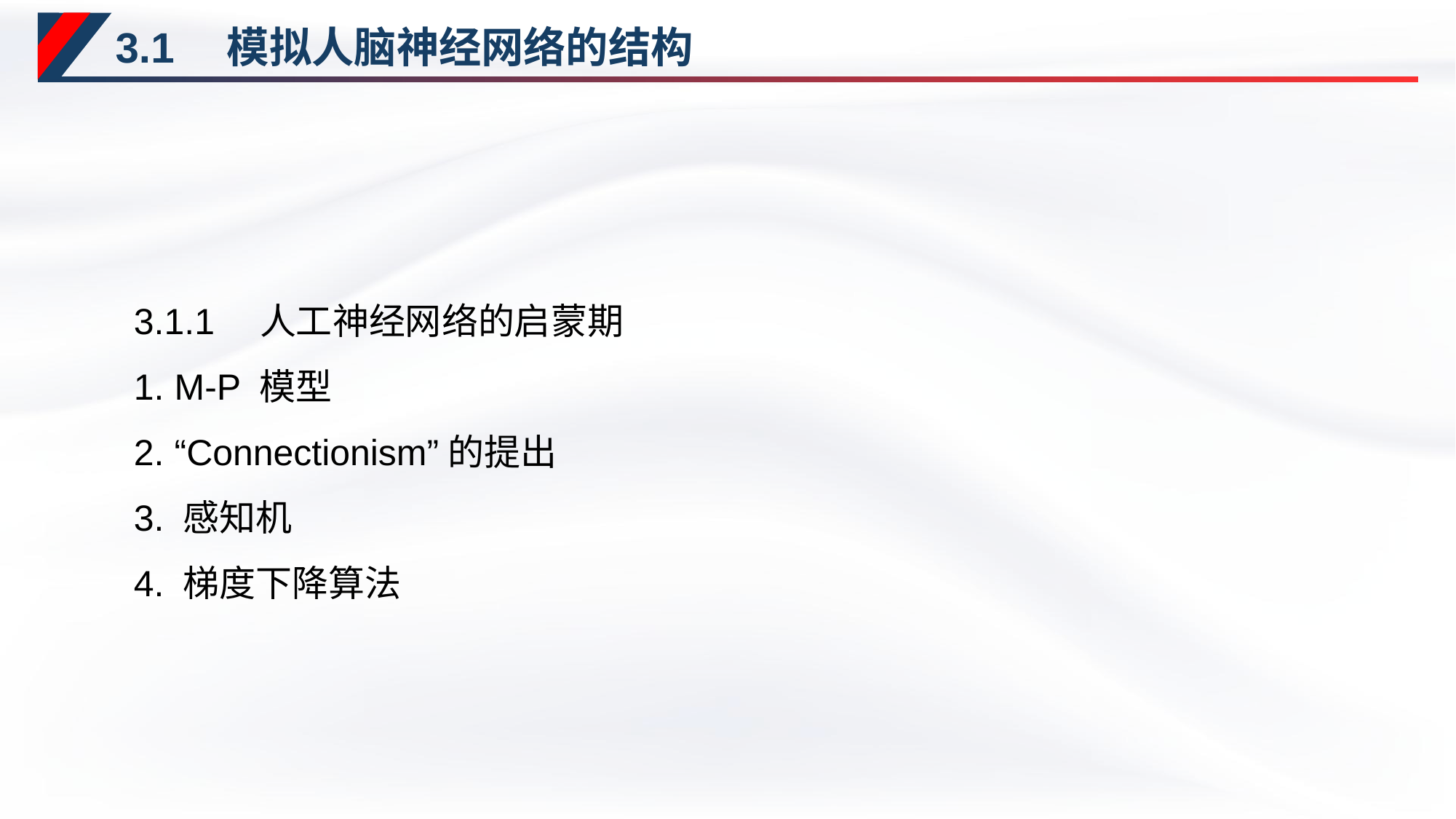

# 3.1　模拟人脑神经网络的结构
3.1.1　人工神经网络的启蒙期
1. M-P 模型
2. “Connectionism”的提出
3. 感知机
4. 梯度下降算法